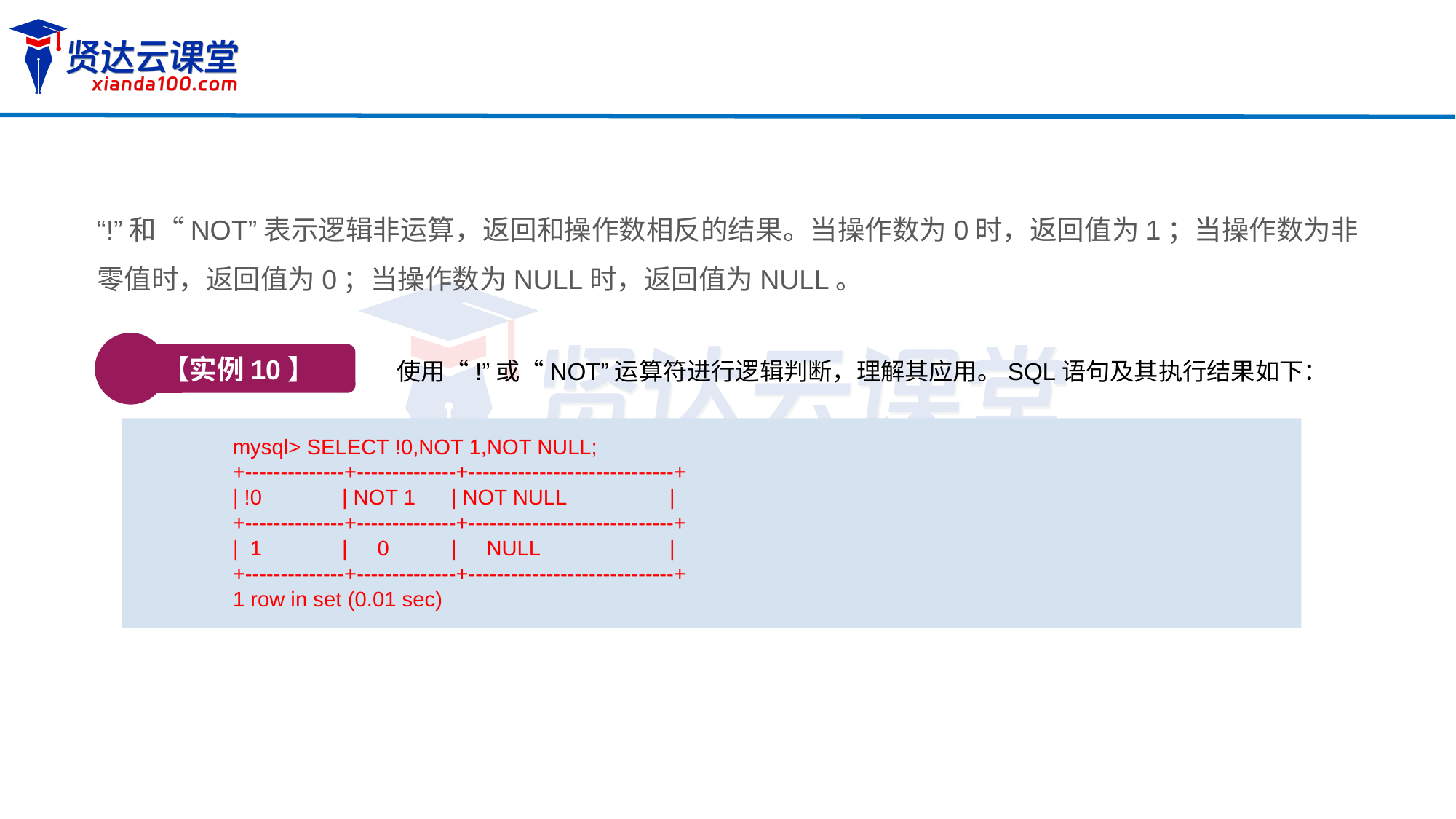

“!”和“NOT”表示逻辑非运算，返回和操作数相反的结果。当操作数为0时，返回值为1；当操作数为非零值时，返回值为0；当操作数为NULL时，返回值为NULL。

【实例10】
使用“!”或“NOT”运算符进行逻辑判断，理解其应用。SQL语句及其执行结果如下：

mysql> SELECT !0,NOT 1,NOT NULL;
+--------------+--------------+-----------------------------+
| !0	| NOT 1	| NOT NULL	|
+--------------+--------------+-----------------------------+
|  1	|     0	|     NULL		|
+--------------+--------------+-----------------------------+
1 row in set (0.01 sec)